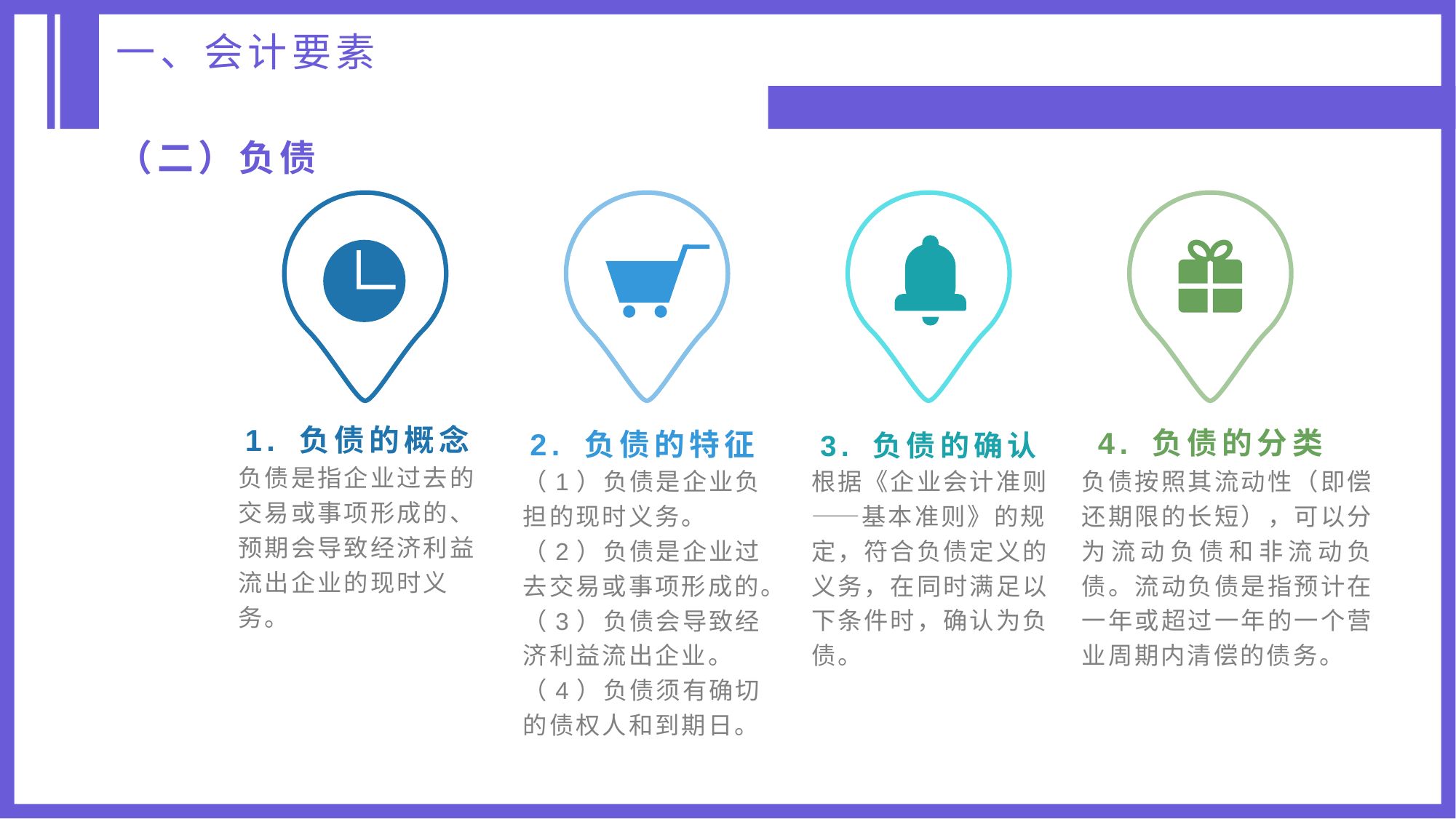

一、会计要素
（二）负债

1. 负债的概念
2. 负债的特征
3. 负债的确认
4. 负债的分类
负债是指企业过去的交易或事项形成的、预期会导致经济利益流出企业的现时义务。
（1）负债是企业负担的现时义务。
（2）负债是企业过去交易或事项形成的。
（3）负债会导致经济利益流出企业。
（4）负债须有确切的债权人和到期日。
根据《企业会计准则——基本准则》的规定，符合负债定义的义务，在同时满足以下条件时，确认为负债。
负债按照其流动性（即偿还期限的长短），可以分为流动负债和非流动负债。流动负债是指预计在一年或超过一年的一个营业周期内清偿的债务。